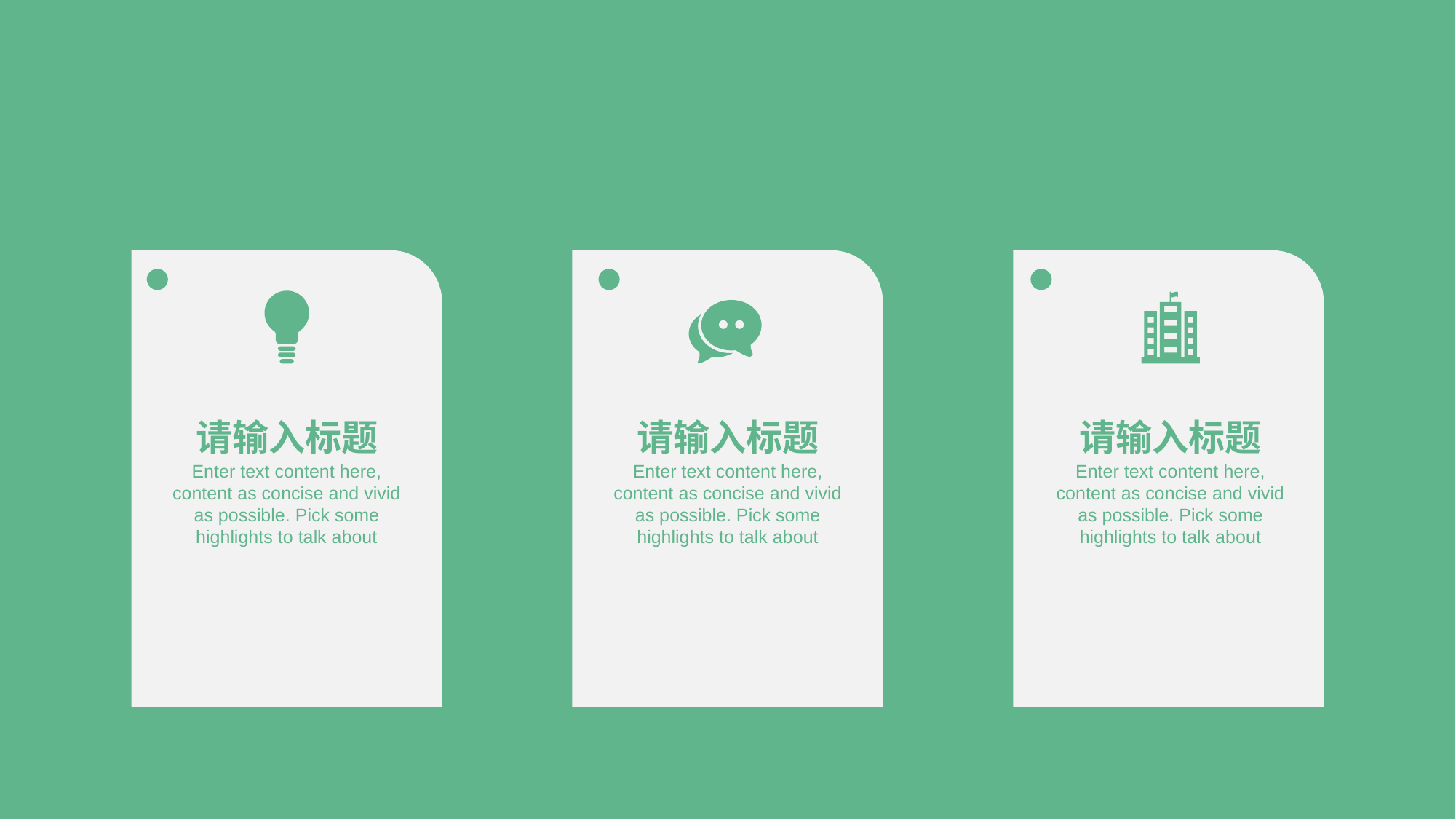

请输入标题
请输入标题
请输入标题
Enter text content here, content as concise and vivid as possible. Pick some highlights to talk about
Enter text content here, content as concise and vivid as possible. Pick some highlights to talk about
Enter text content here, content as concise and vivid as possible. Pick some highlights to talk about